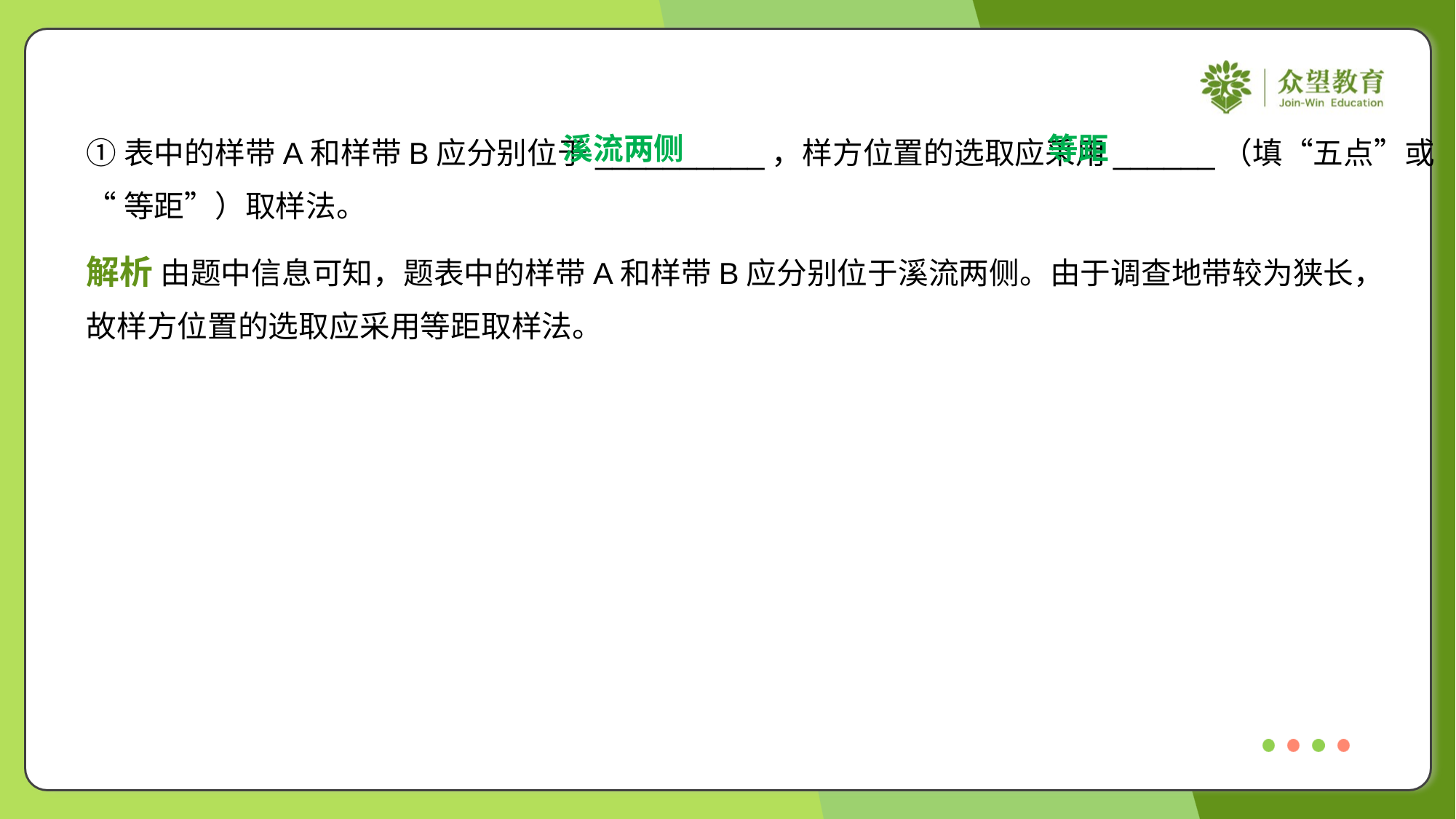

溪流两侧
等距
①表中的样带A和样带B应分别位于__________，样方位置的选取应采用______（填“五点”或
“等距”）取样法。
解析 由题中信息可知，题表中的样带A和样带B应分别位于溪流两侧。由于调查地带较为狭长，
故样方位置的选取应采用等距取样法。